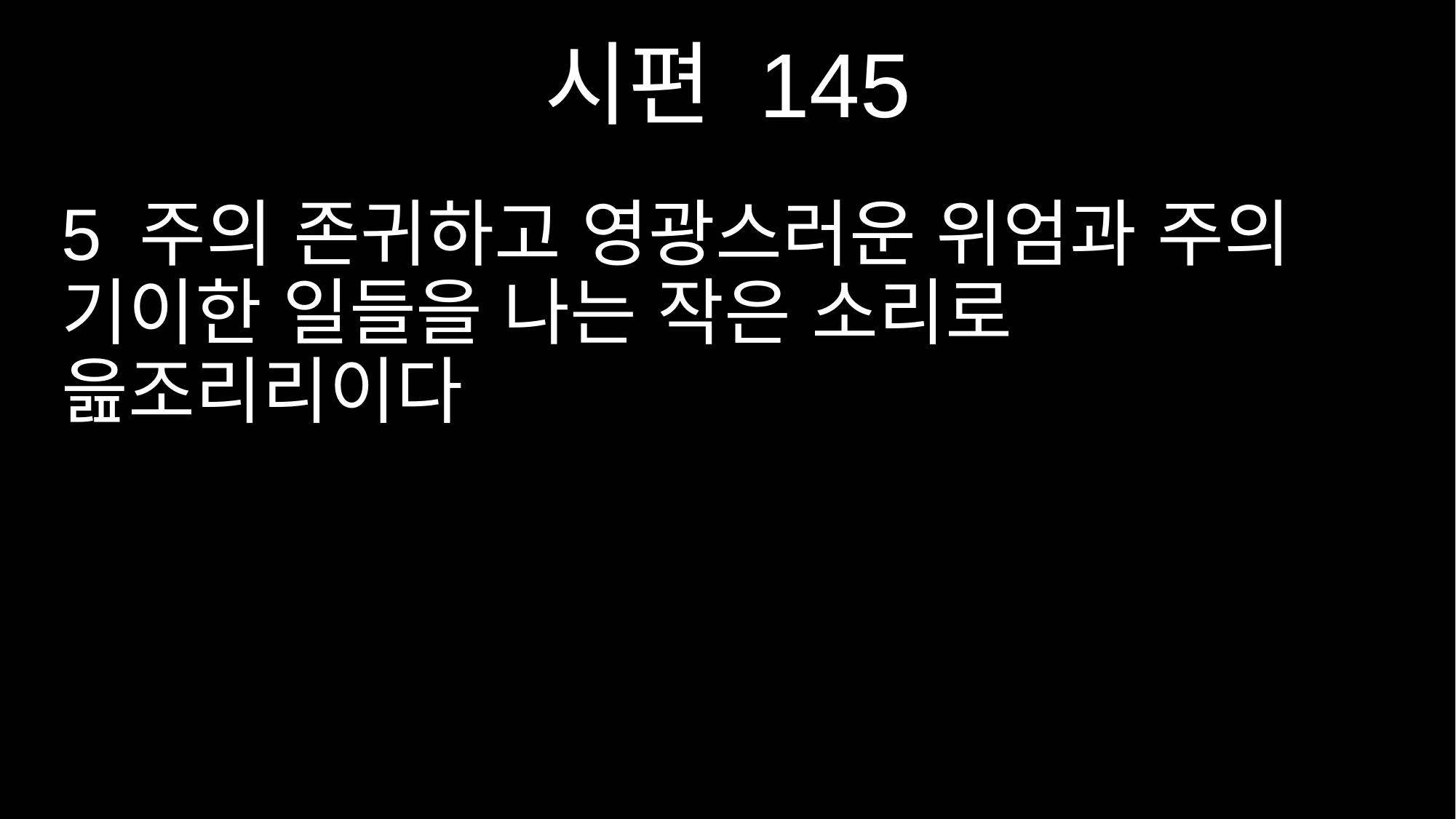

시편 145
5 주의 존귀하고 영광스러운 위엄과 주의 기이한 일들을 나는 작은 소리로 읊조리리이다